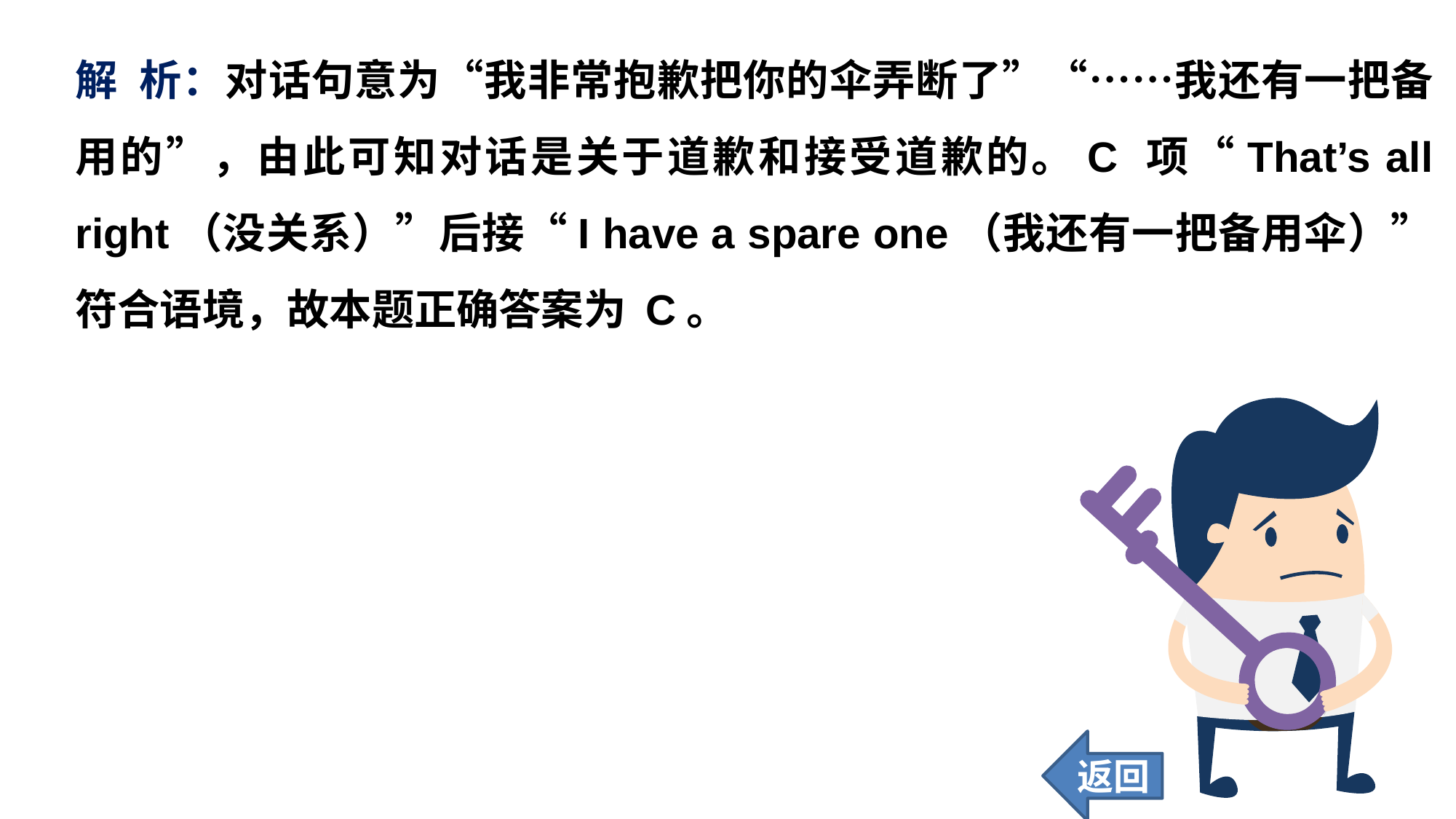

解  析：对话句意为“我非常抱歉把你的伞弄断了”“……我还有一把备用的”，由此可知对话是关于道歉和接受道歉的。C 项“That’s all right（没关系）”后接“I have a spare one（我还有一把备用伞）”符合语境，故本题正确答案为 C。

返回
32